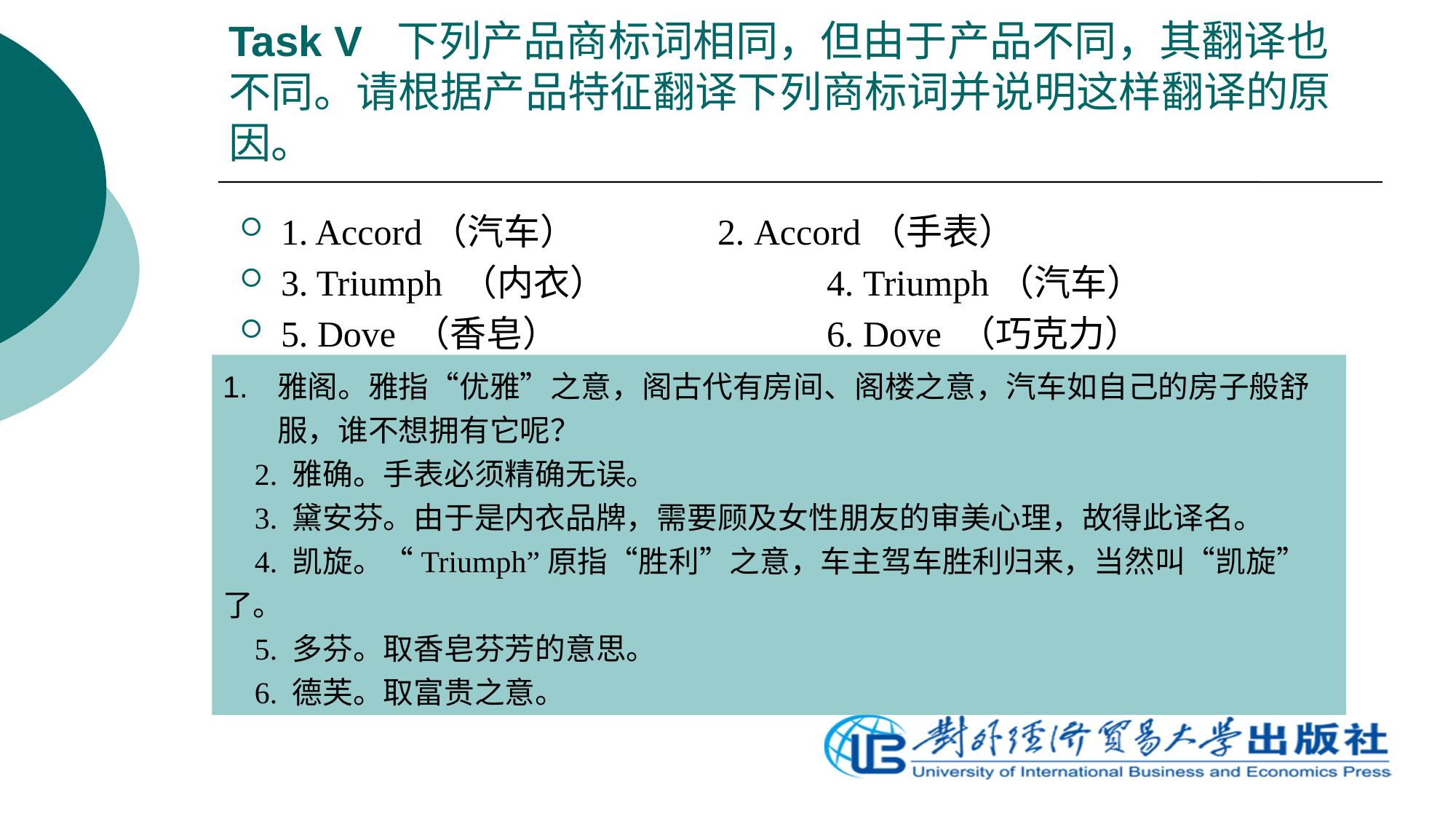

# Task V  下列产品商标词相同，但由于产品不同，其翻译也不同。请根据产品特征翻译下列商标词并说明这样翻译的原因。
1. Accord（汽车）		2. Accord（手表）
3. Triumph （内衣）        		4. Triumph（汽车）
5. Dove （香皂）	        		6. Dove （巧克力）
雅阁。雅指“优雅”之意，阁古代有房间、阁楼之意，汽车如自己的房子般舒服，谁不想拥有它呢？
2. 雅确。手表必须精确无误。
3. 黛安芬。由于是内衣品牌，需要顾及女性朋友的审美心理，故得此译名。
4. 凯旋。“Triumph”原指“胜利”之意，车主驾车胜利归来，当然叫“凯旋”了。
5. 多芬。取香皂芬芳的意思。
6. 德芙。取富贵之意。